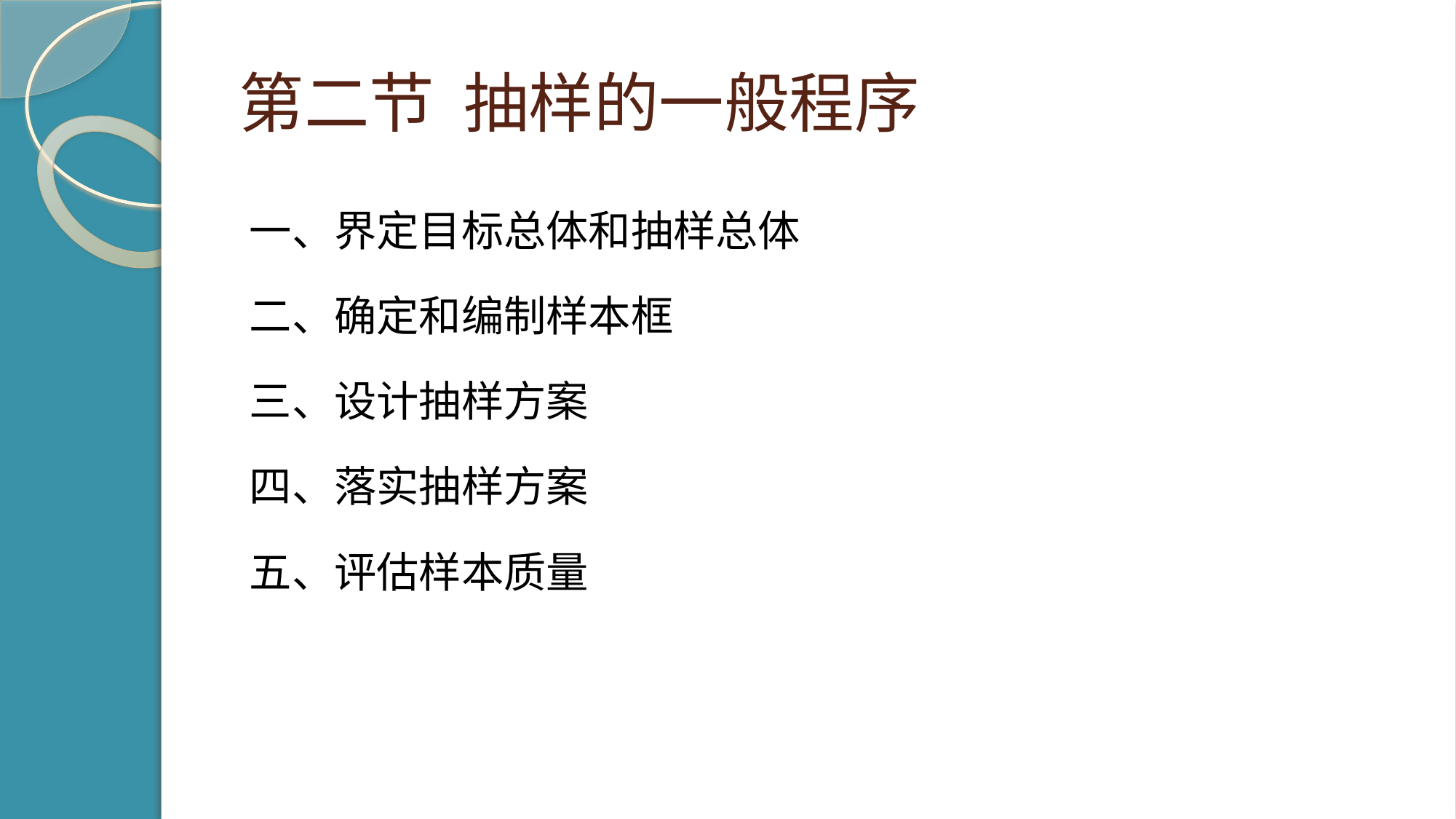

# 第二节  抽样的一般程序
一、界定目标总体和抽样总体
二、确定和编制样本框
三、设计抽样方案
四、落实抽样方案
五、评估样本质量